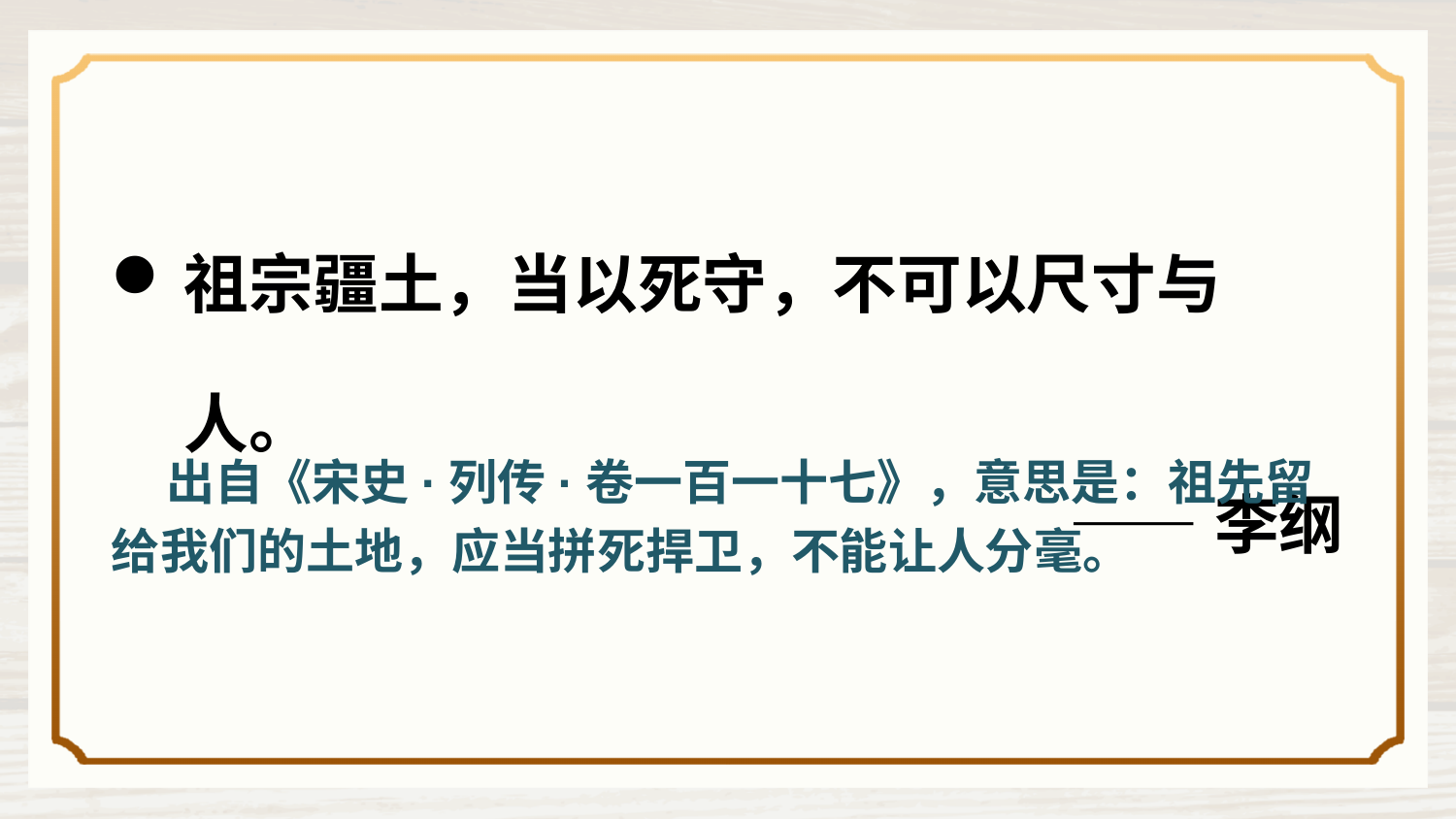

祖宗疆土，当以死守，不可以尺寸与人。
——李纲
    出自《宋史·列传·卷一百一十七》，意思是：祖先留给我们的土地，应当拼死捍卫，不能让人分毫。